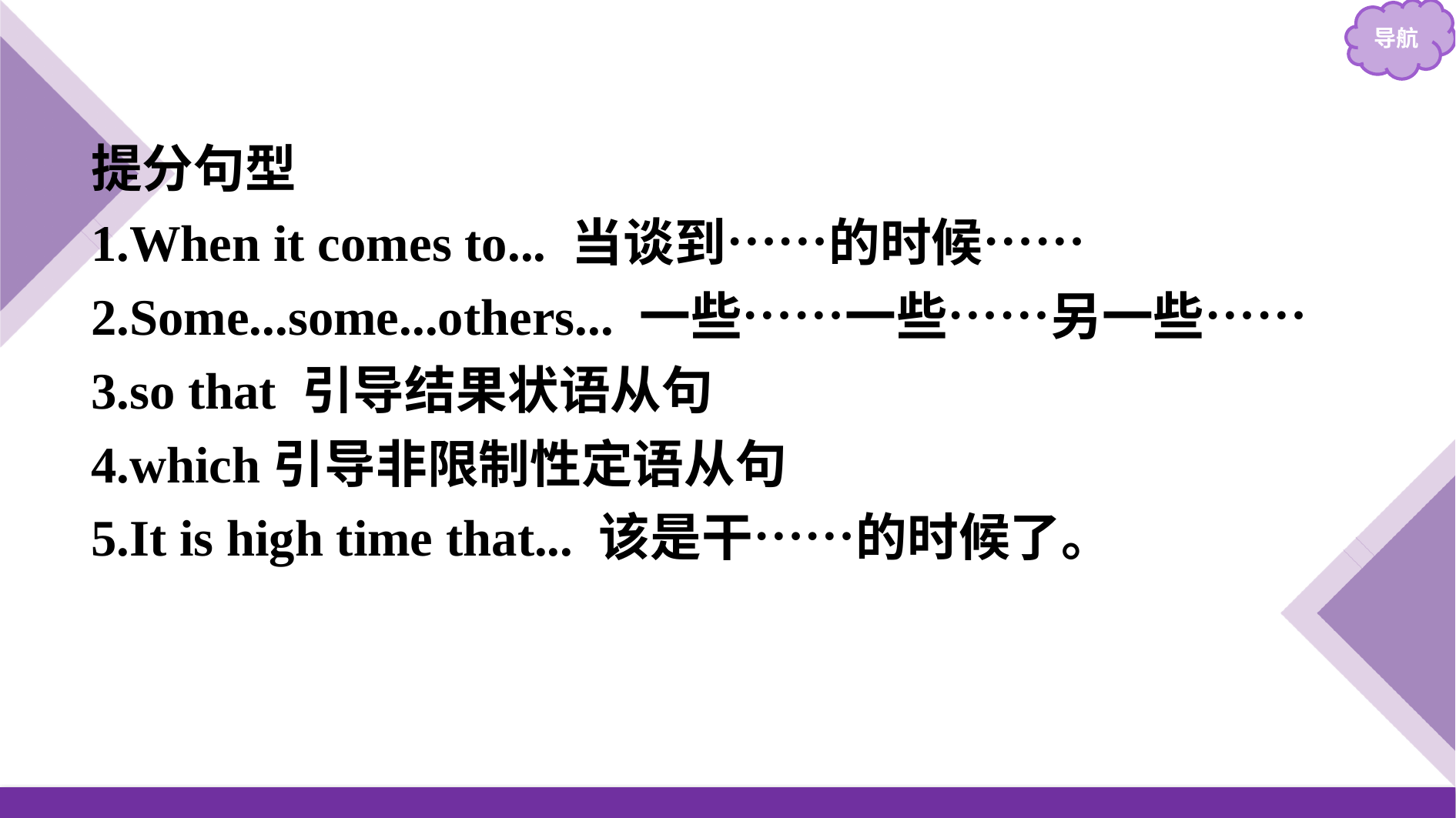

提分句型
1.When it comes to... 当谈到……的时候……
2.Some...some...others... 一些……一些……另一些……
3.so that 引导结果状语从句
4.which引导非限制性定语从句
5.It is high time that... 该是干……的时候了。